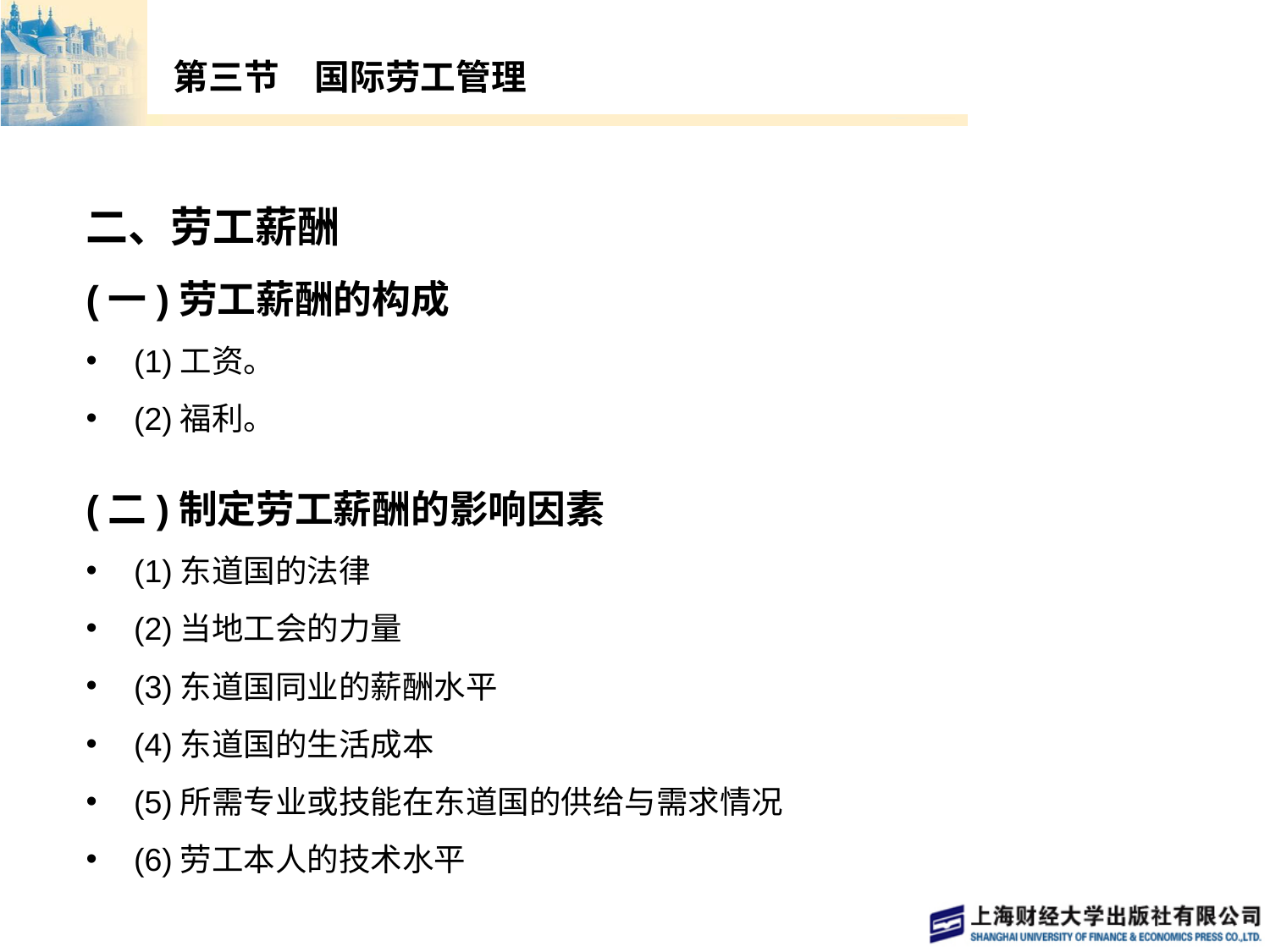

# 第三节　国际劳工管理
二、劳工薪酬
(一)劳工薪酬的构成
(1)工资。
(2)福利。
(二)制定劳工薪酬的影响因素
(1)东道国的法律
(2)当地工会的力量
(3)东道国同业的薪酬水平
(4)东道国的生活成本
(5)所需专业或技能在东道国的供给与需求情况
(6)劳工本人的技术水平